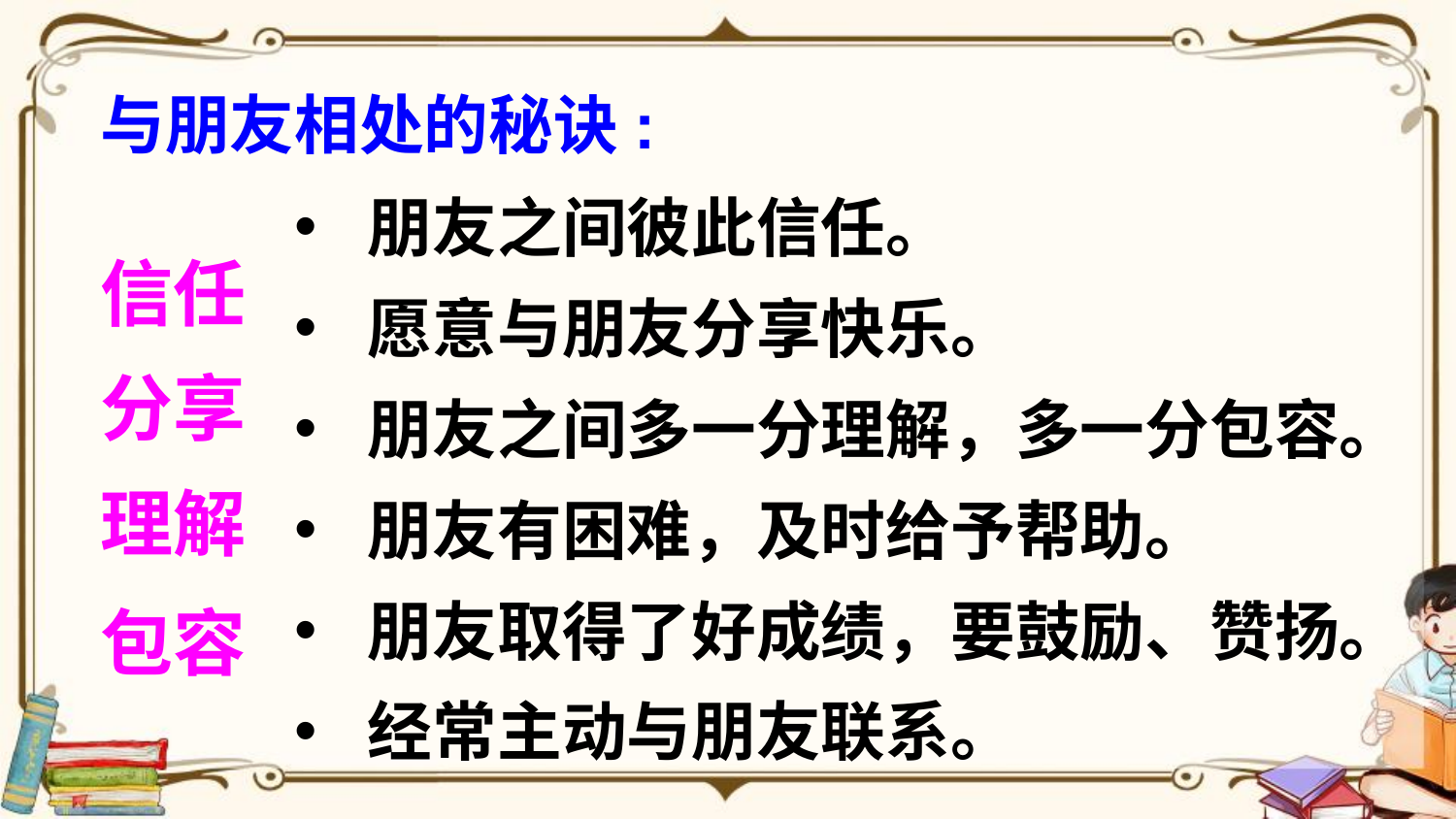

与朋友相处的秘诀:
朋友之间彼此信任。
愿意与朋友分享快乐。
朋友之间多一分理解，多一分包容。
朋友有困难，及时给予帮助。
朋友取得了好成绩，要鼓励、赞扬。
经常主动与朋友联系。
信任
分享
理解
包容